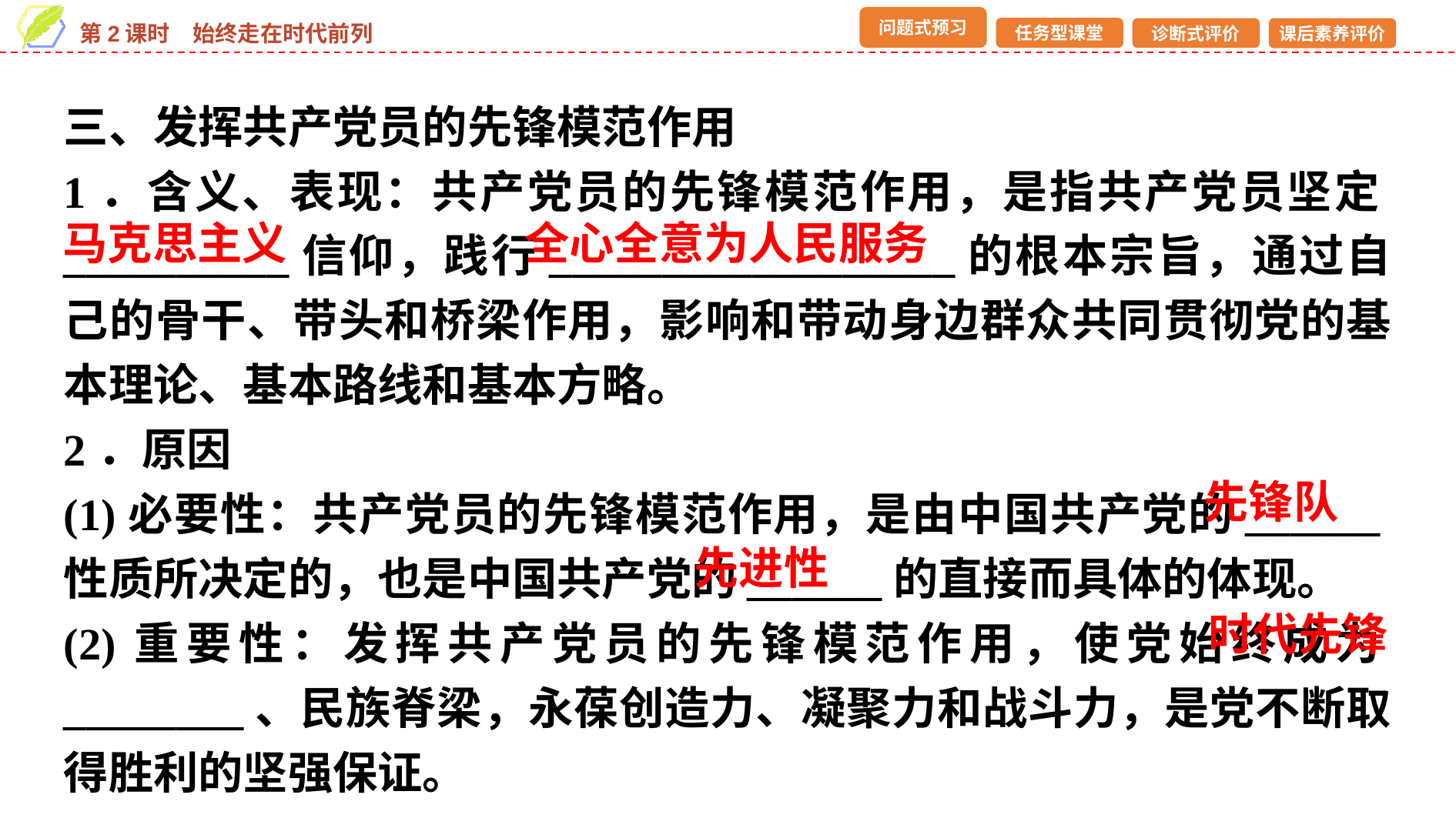

三、发挥共产党员的先锋模范作用
1．含义、表现：共产党员的先锋模范作用，是指共产党员坚定__________信仰，践行__________________的根本宗旨，通过自己的骨干、带头和桥梁作用，影响和带动身边群众共同贯彻党的基本理论、基本路线和基本方略。
2．原因
(1)必要性：共产党员的先锋模范作用，是由中国共产党的______性质所决定的，也是中国共产党的______的直接而具体的体现。
(2)重要性：发挥共产党员的先锋模范作用，使党始终成为________、民族脊梁，永葆创造力、凝聚力和战斗力，是党不断取得胜利的坚强保证。
马克思主义
全心全意为人民服务
先锋队
先进性
时代先锋